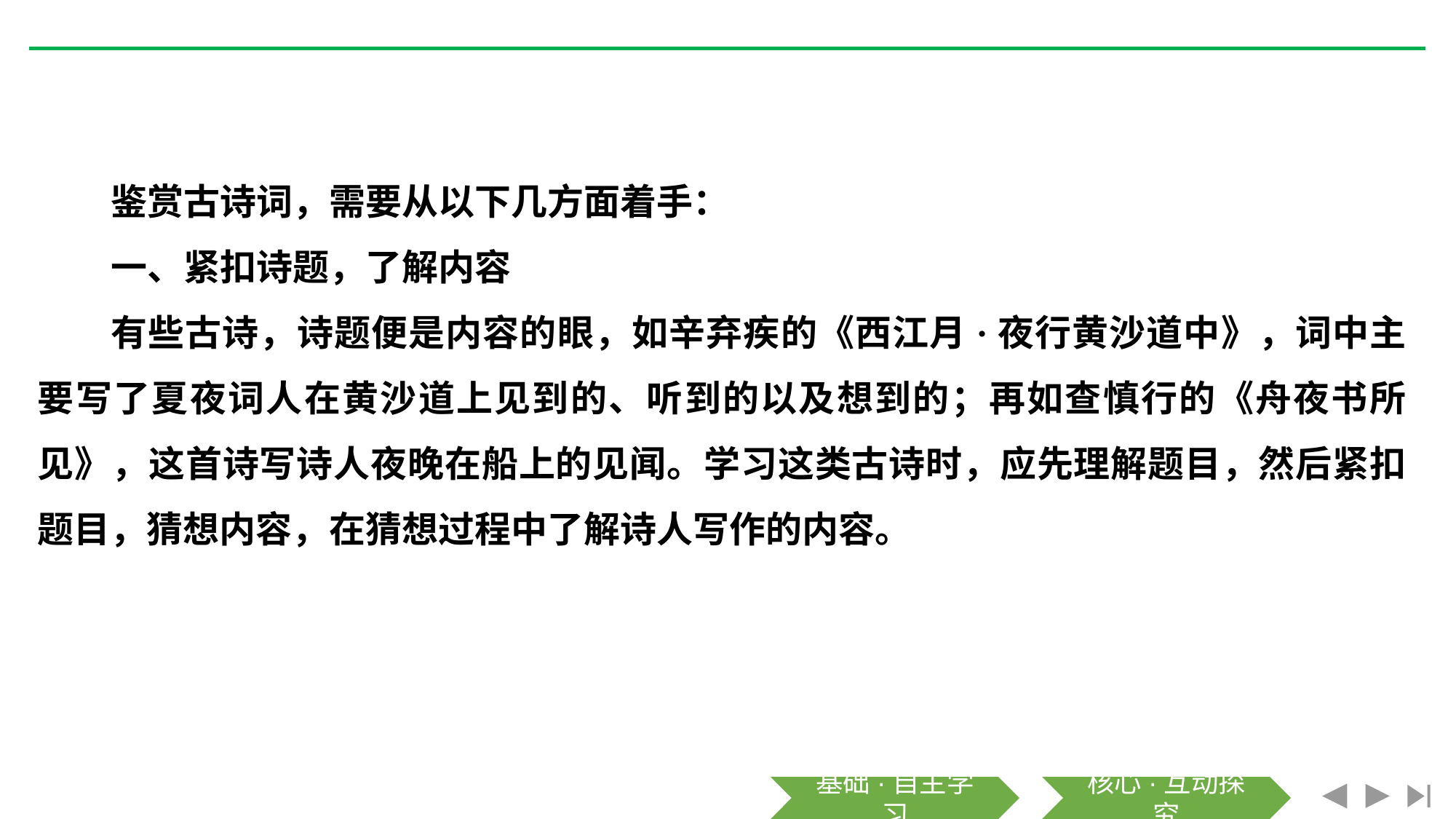

鉴赏古诗词，需要从以下几方面着手：
一、紧扣诗题，了解内容
有些古诗，诗题便是内容的眼，如辛弃疾的《西江月·夜行黄沙道中》，词中主要写了夏夜词人在黄沙道上见到的、听到的以及想到的；再如查慎行的《舟夜书所见》，这首诗写诗人夜晚在船上的见闻。学习这类古诗时，应先理解题目，然后紧扣题目，猜想内容，在猜想过程中了解诗人写作的内容。